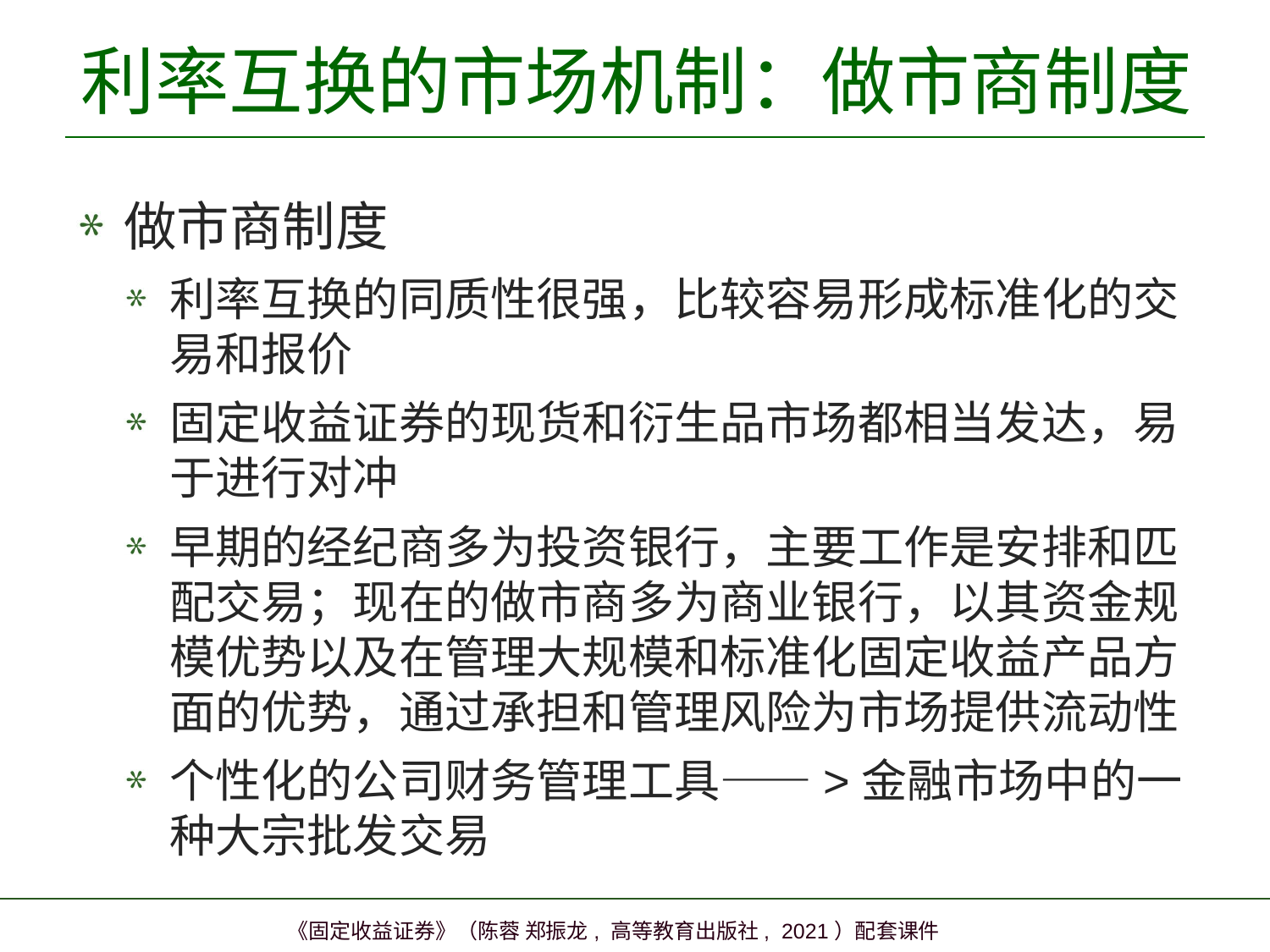

# 利率互换的市场机制：做市商制度
做市商制度
利率互换的同质性很强，比较容易形成标准化的交易和报价
固定收益证券的现货和衍生品市场都相当发达，易于进行对冲
早期的经纪商多为投资银行，主要工作是安排和匹配交易；现在的做市商多为商业银行，以其资金规模优势以及在管理大规模和标准化固定收益产品方面的优势，通过承担和管理风险为市场提供流动性
个性化的公司财务管理工具——>金融市场中的一种大宗批发交易

12